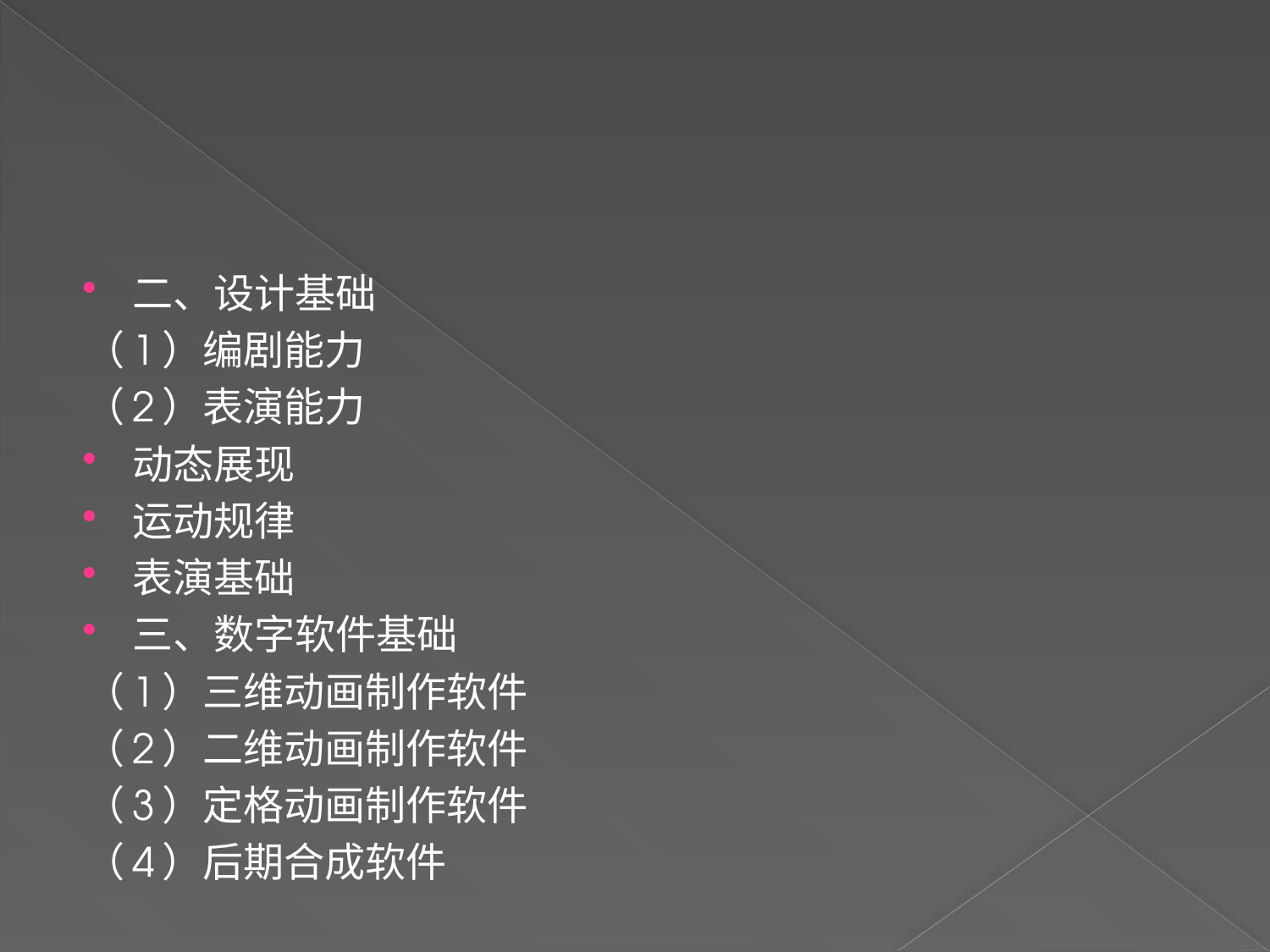

#
二、设计基础
（1）编剧能力
（2）表演能力
动态展现
运动规律
表演基础
三、数字软件基础
（1）三维动画制作软件
（2）二维动画制作软件
（3）定格动画制作软件
（4）后期合成软件